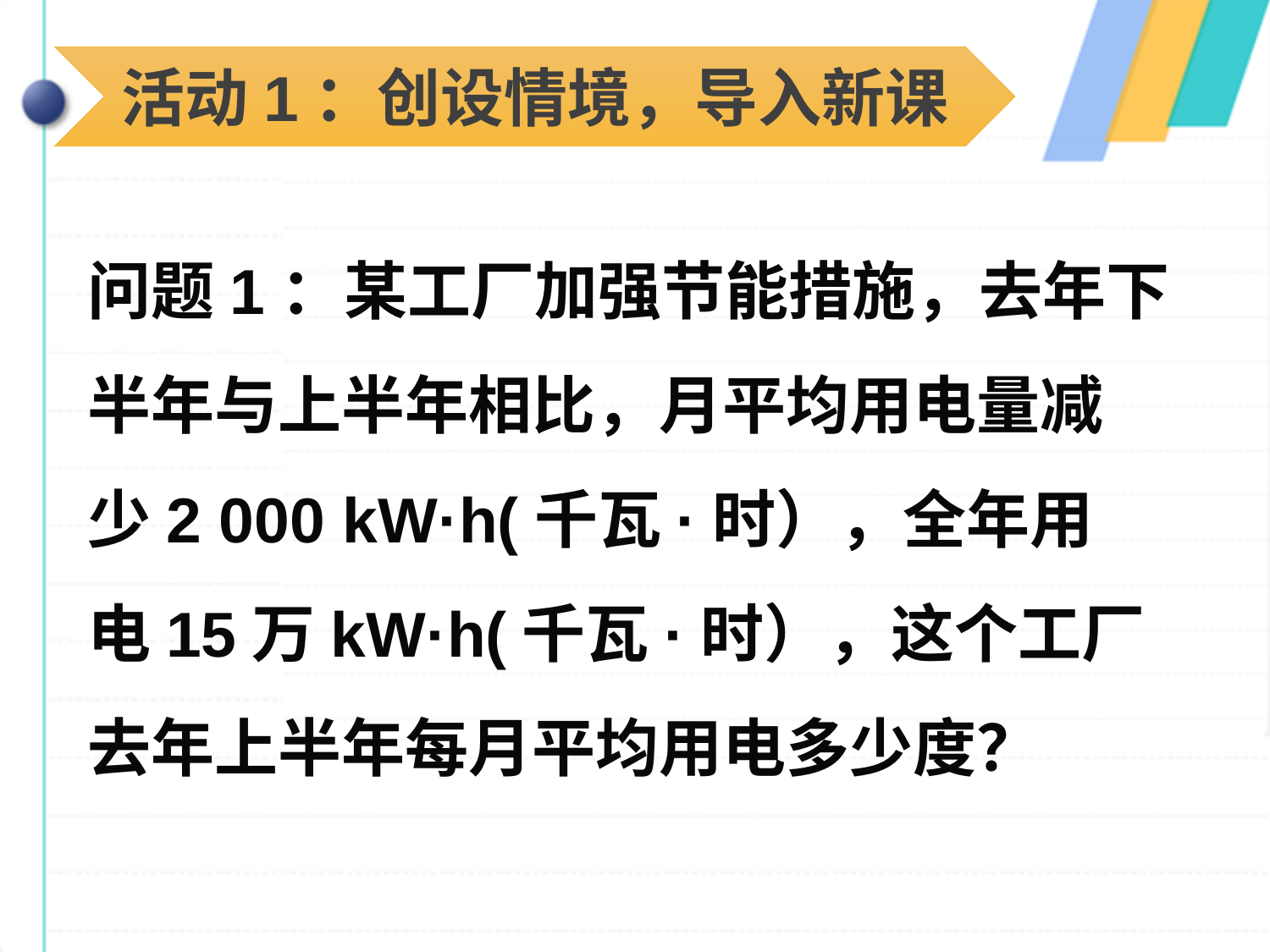

活动1：创设情境，导入新课
问题1：某工厂加强节能措施，去年下
半年与上半年相比，月平均用电量减
少2 000 kW·h(千瓦·时），全年用
电15万kW·h(千瓦·时），这个工厂
去年上半年每月平均用电多少度？